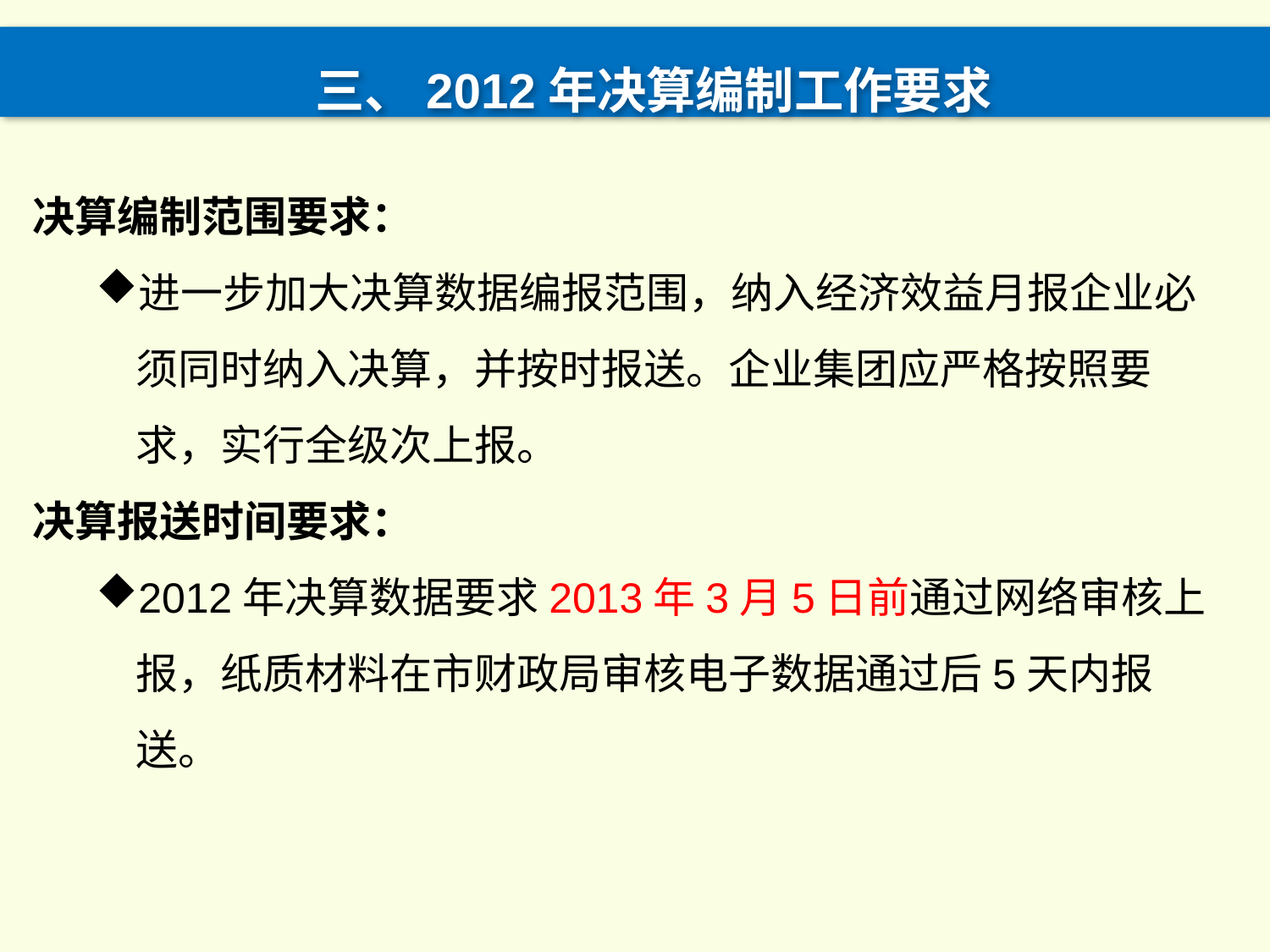

# 三、2012年决算编制工作要求
决算编制范围要求：
进一步加大决算数据编报范围，纳入经济效益月报企业必须同时纳入决算，并按时报送。企业集团应严格按照要求，实行全级次上报。
决算报送时间要求：
2012年决算数据要求2013年3月5日前通过网络审核上报，纸质材料在市财政局审核电子数据通过后5天内报送。